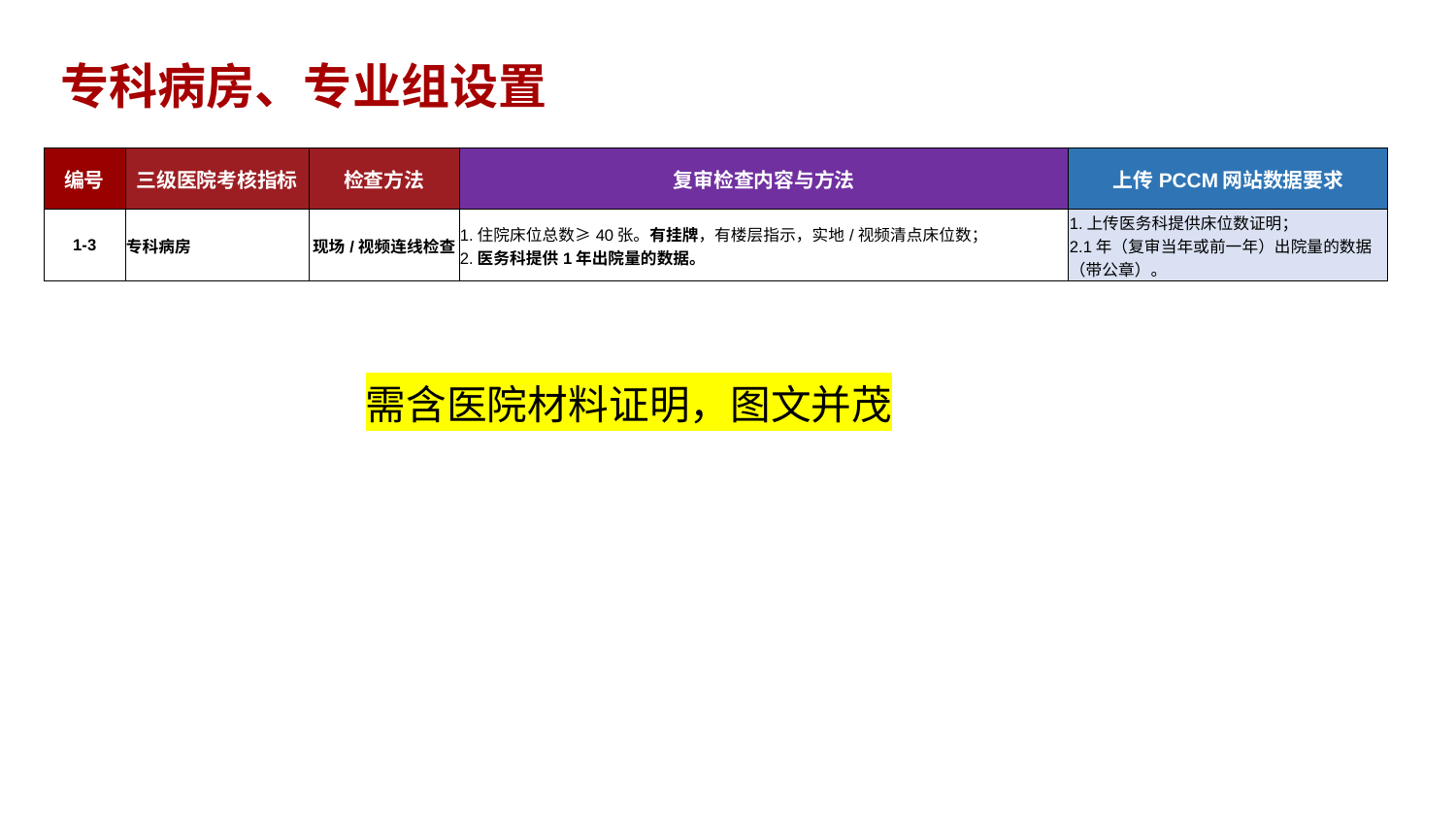

专科病房、专业组设置
| 编号 | 三级医院考核指标 | 检查方法 | 复审检查内容与方法 | 上传PCCM网站数据要求 |
| --- | --- | --- | --- | --- |
| 1-3 | 专科病房 | 现场/视频连线检查 | 1.住院床位总数≥40张。有挂牌，有楼层指示，实地/视频清点床位数； 2.医务科提供1年出院量的数据。 | 1.上传医务科提供床位数证明； 2.1年（复审当年或前一年）出院量的数据（带公章）。 |
需含医院材料证明，图文并茂